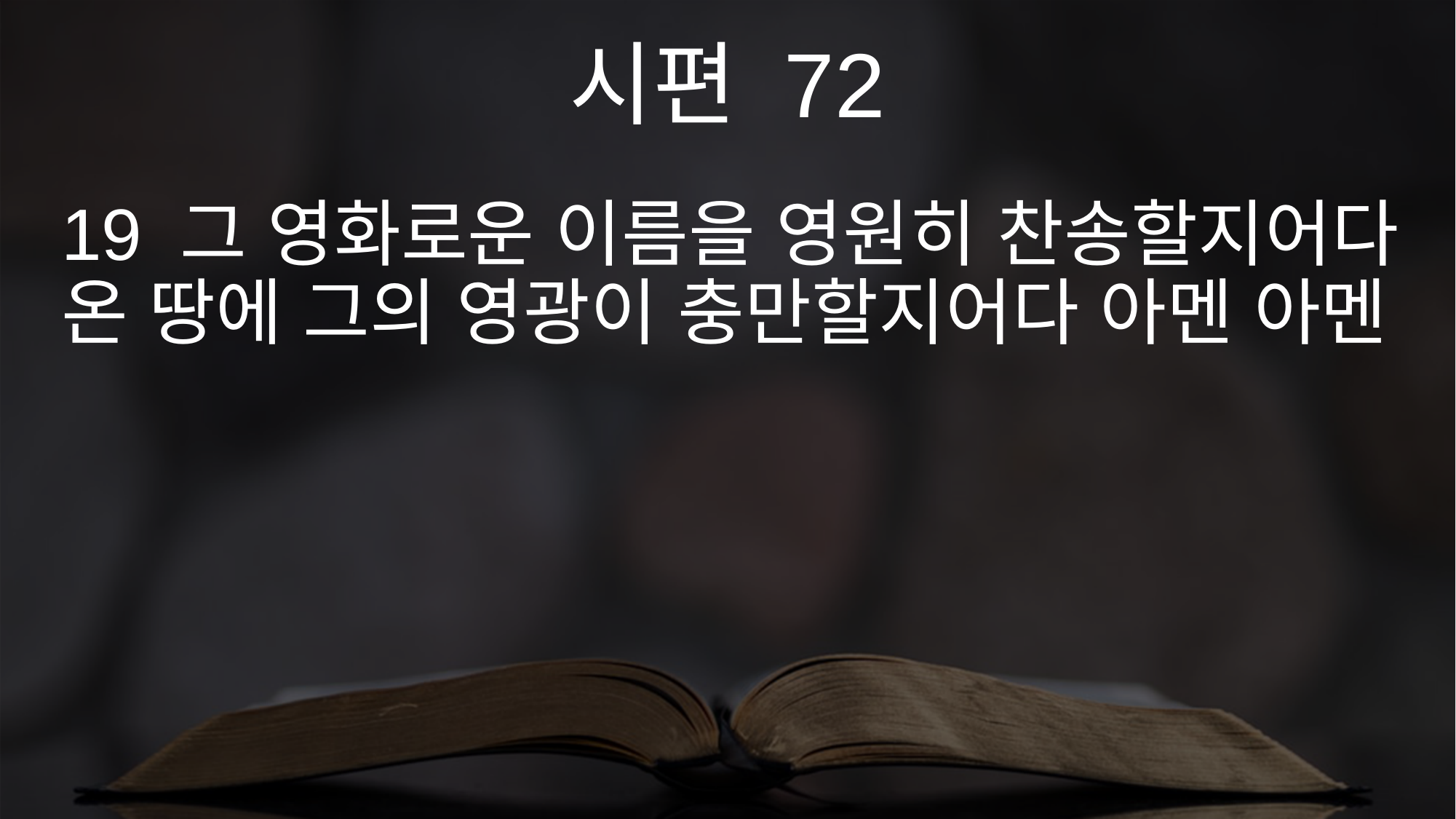

시편 72
19 그 영화로운 이름을 영원히 찬송할지어다 온 땅에 그의 영광이 충만할지어다 아멘 아멘